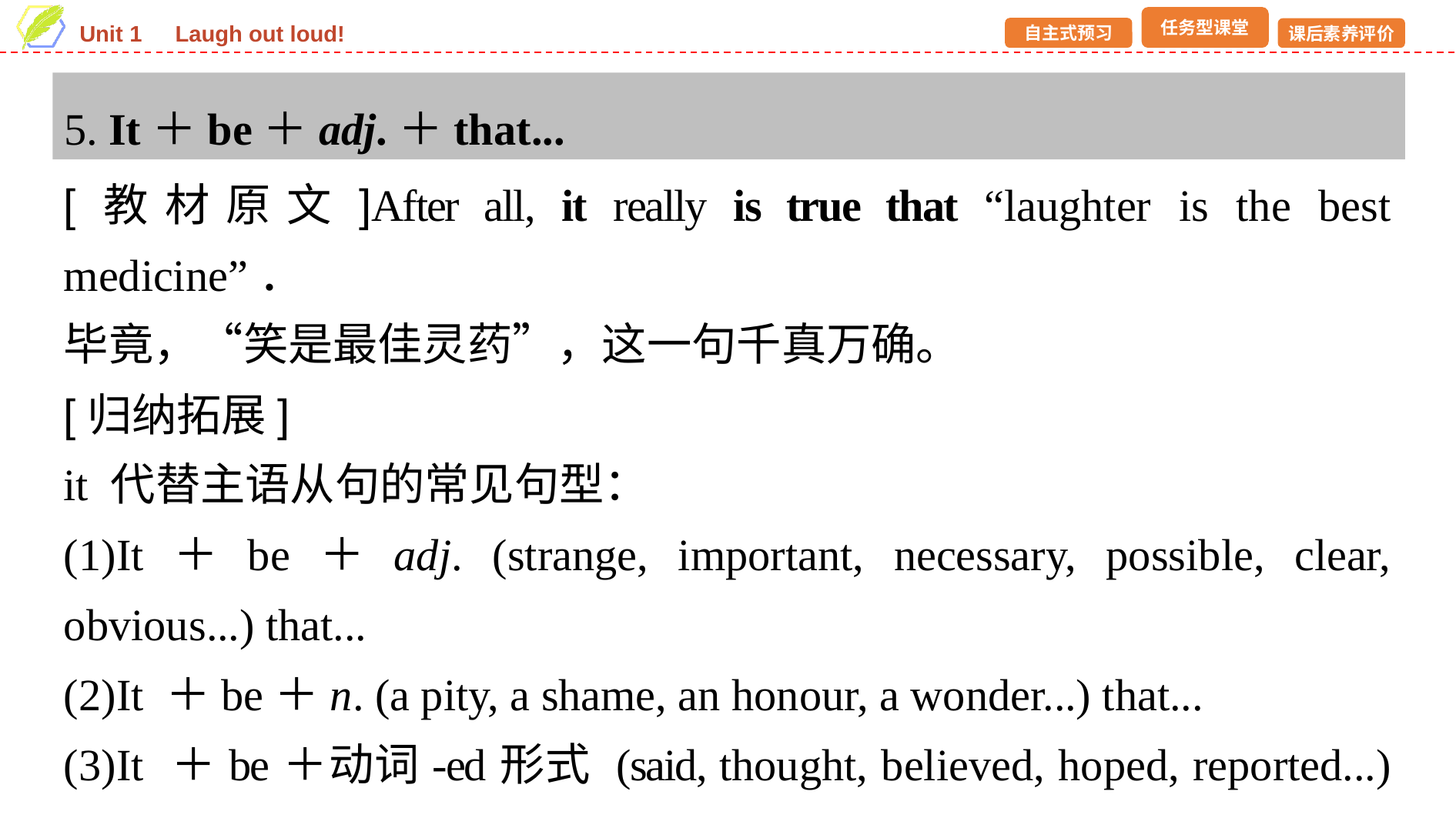

5. It＋be＋adj.＋that...
[教材原文]After all, it really is true that “laughter is the best medicine”．
毕竟，“笑是最佳灵药”，这一句千真万确。
[归纳拓展]
it 代替主语从句的常见句型：
(1)It＋be＋adj. (strange, important, necessary, possible, clear, obvious...) that...
(2)It ＋be＋n. (a pity, a shame, an honour, a wonder...) that...
(3)It ＋be＋动词-ed形式 (said, thought, believed, hoped, reported...) that...
(4)It happens/seems/appears/occurs to sb. that...